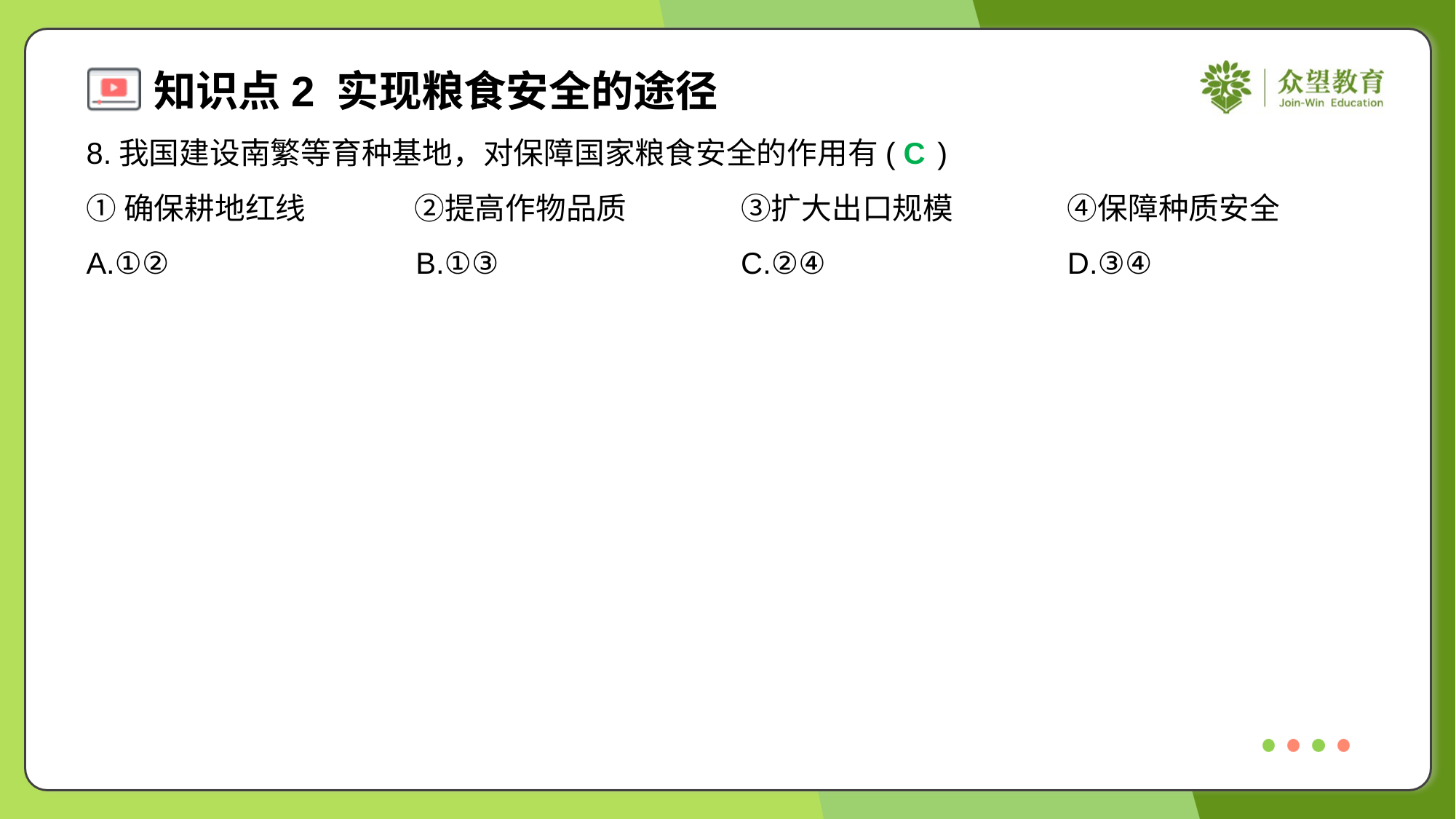

8.我国建设南繁等育种基地，对保障国家粮食安全的作用有(     )
C
①确保耕地红线	②提高作物品质	③扩大出口规模	④保障种质安全
A.①②	B.①③	C.②④	D.③④